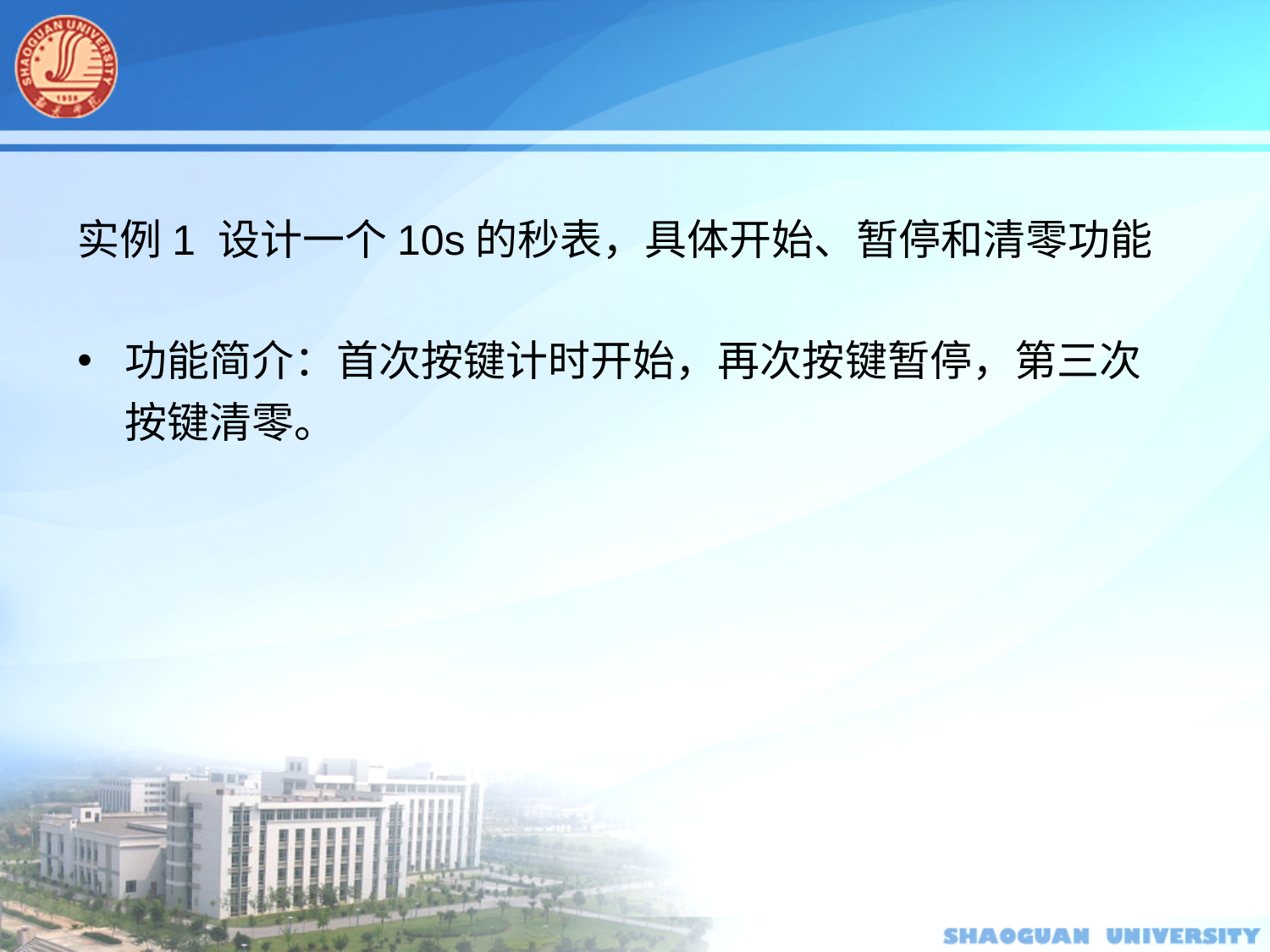

实例1 设计一个10s的秒表，具体开始、暂停和清零功能

功能简介：首次按键计时开始，再次按键暂停，第三次按键清零。